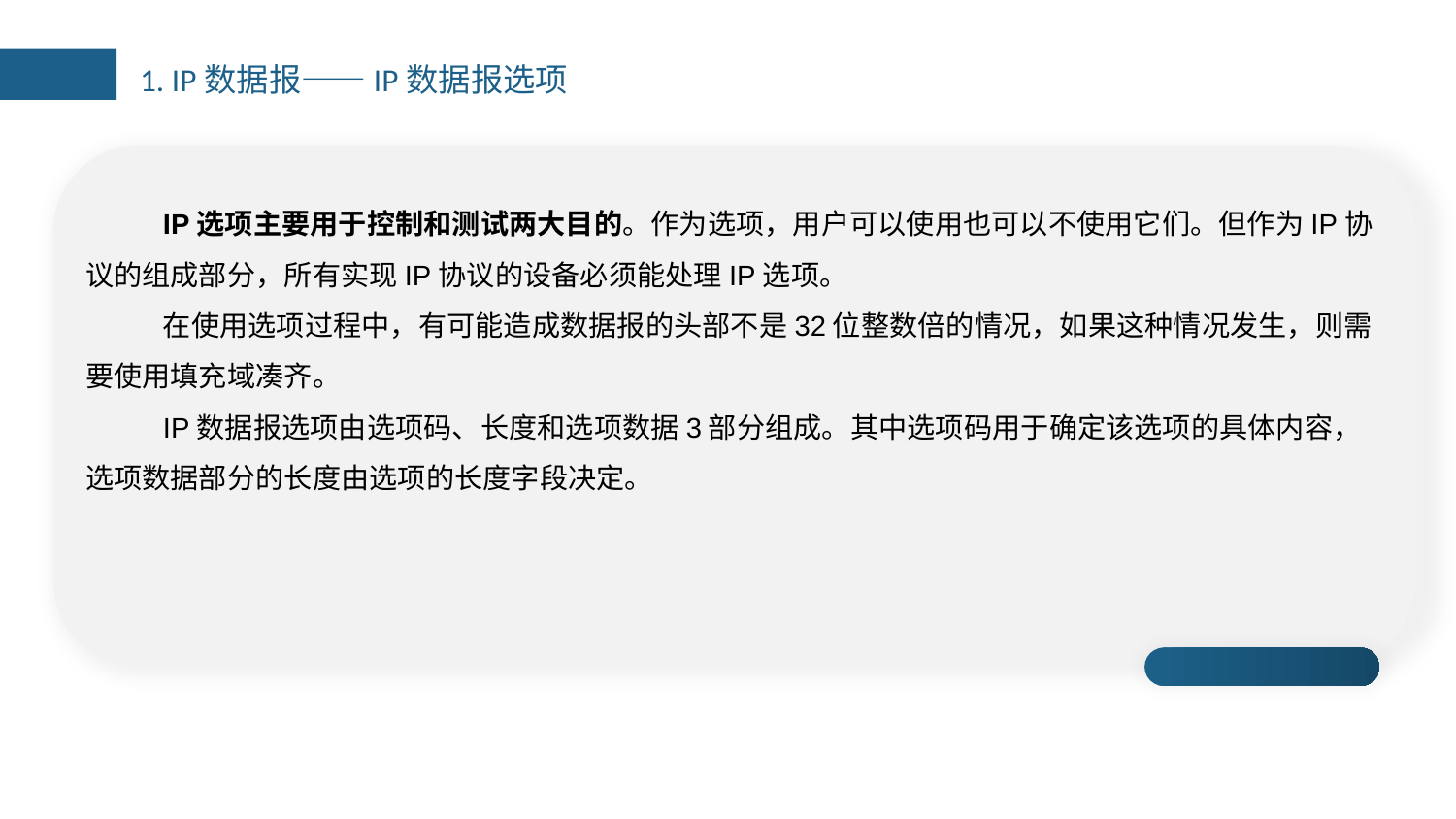

1. IP数据报——IP数据报选项

IP选项主要用于控制和测试两大目的。作为选项，用户可以使用也可以不使用它们。但作为IP协议的组成部分，所有实现IP协议的设备必须能处理IP选项。
在使用选项过程中，有可能造成数据报的头部不是32位整数倍的情况，如果这种情况发生，则需要使用填充域凑齐。
IP数据报选项由选项码、长度和选项数据3部分组成。其中选项码用于确定该选项的具体内容，选项数据部分的长度由选项的长度字段决定。